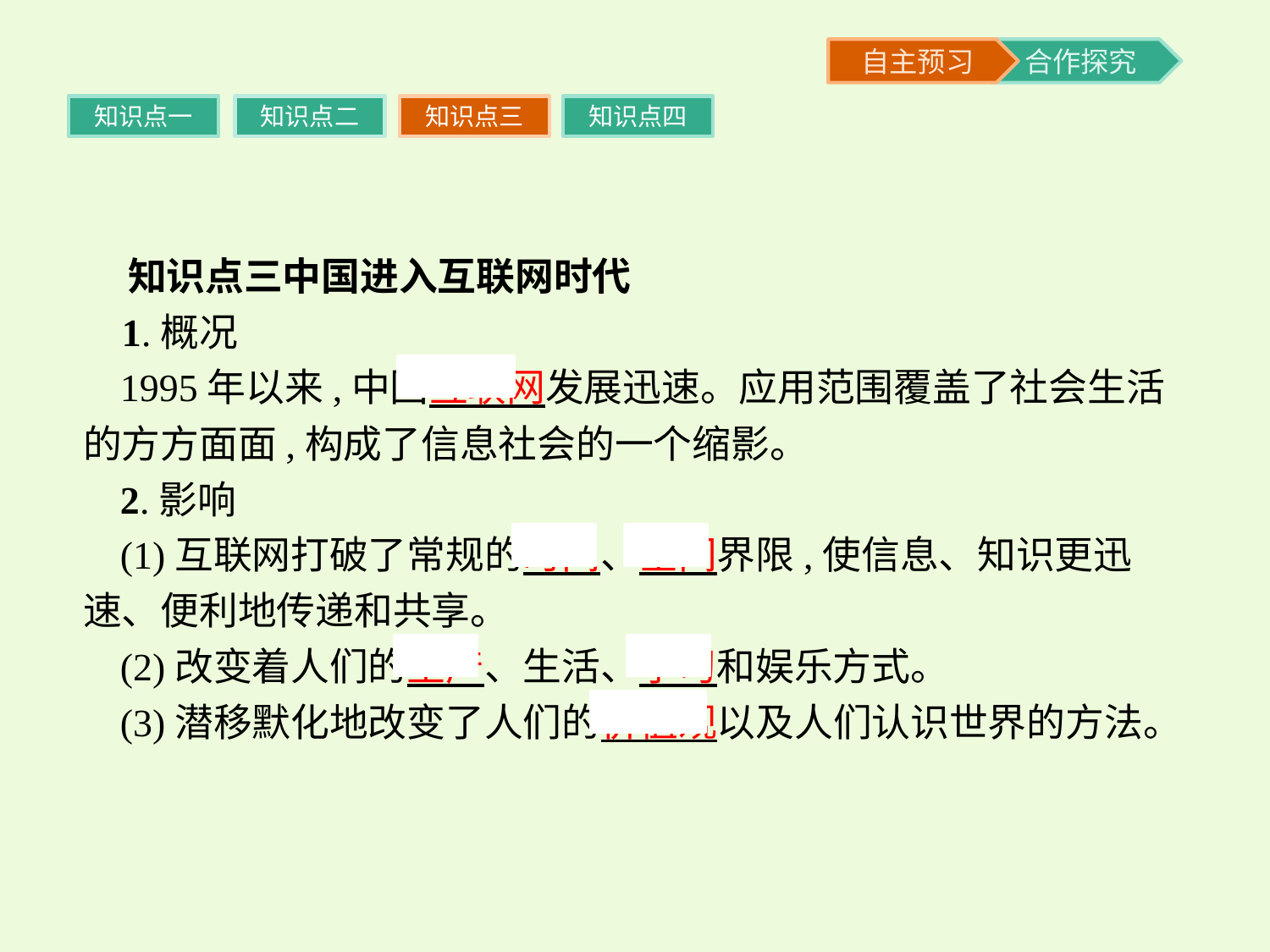

知识点一
知识点二
知识点三
知识点四
    知识点三中国进入互联网时代
    1.概况
1995年以来,中国互联网发展迅速。应用范围覆盖了社会生活的方方面面,构成了信息社会的一个缩影。
2.影响
(1)互联网打破了常规的时间、空间界限,使信息、知识更迅速、便利地传递和共享。
(2)改变着人们的生产、生活、学习和娱乐方式。
(3)潜移默化地改变了人们的价值观以及人们认识世界的方法。